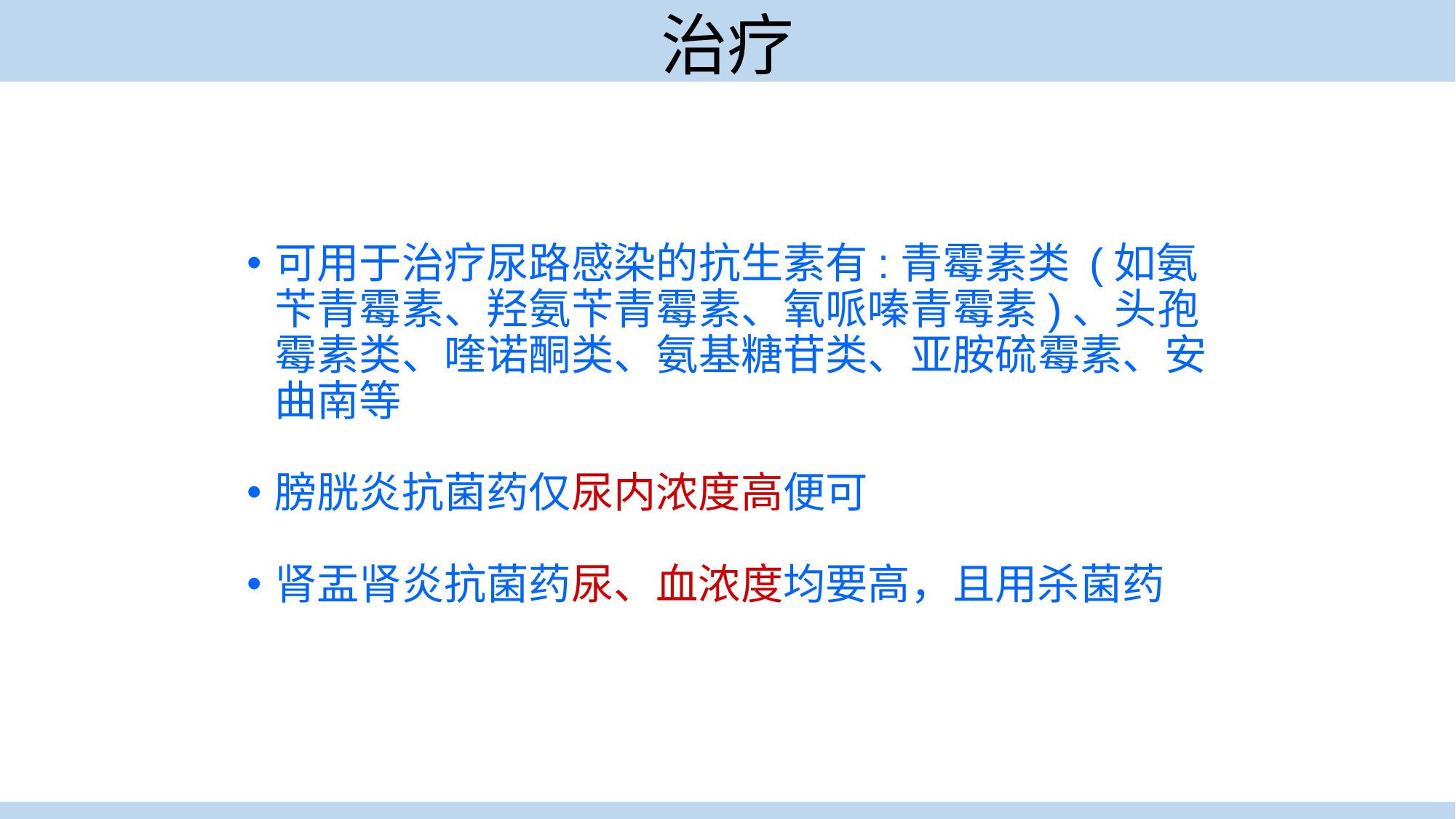

# 治疗
可用于治疗尿路感染的抗生素有:青霉素类 (如氨苄青霉素、羟氨苄青霉素、氧哌嗪青霉素)、头孢霉素类、喹诺酮类、氨基糖苷类、亚胺硫霉素、安曲南等

膀胱炎抗菌药仅尿内浓度高便可

肾盂肾炎抗菌药尿、血浓度均要高，且用杀菌药